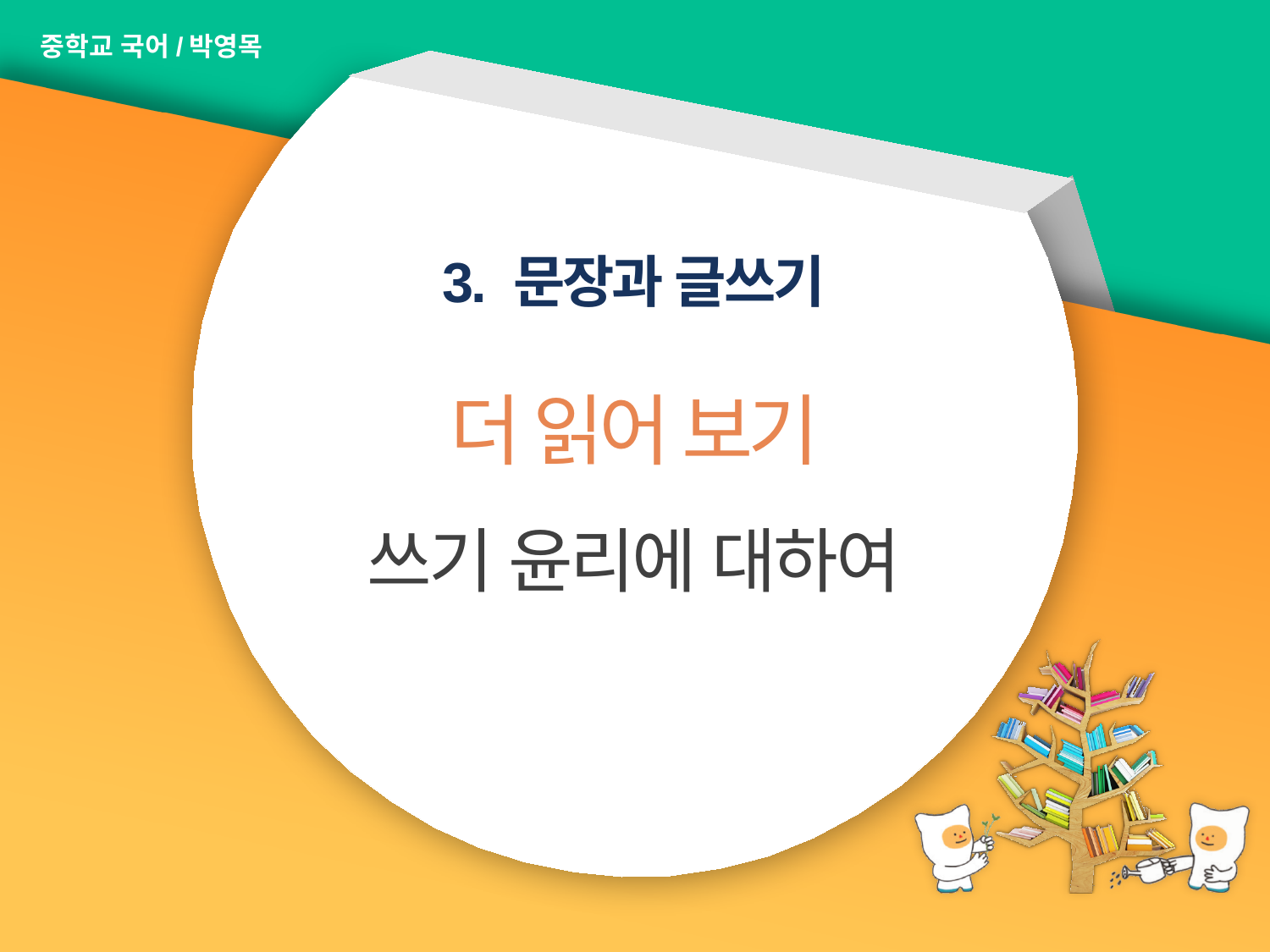

중학교 국어/박영목

3. 문장과 글쓰기
더 읽어 보기
쓰기 윤리에 대하여